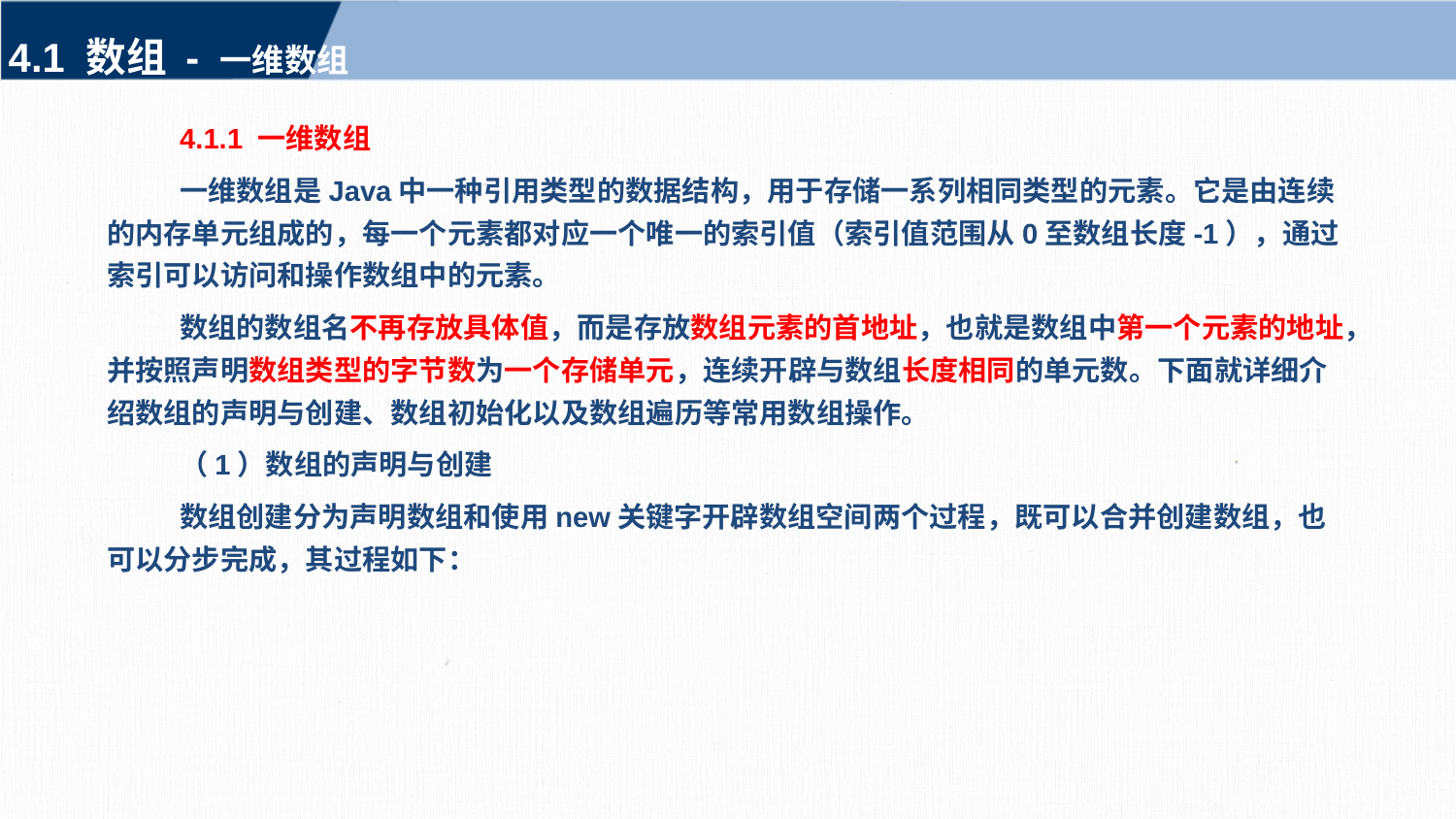

4.1 数组 - 一维数组

4.1.1 一维数组
一维数组是Java中一种引用类型的数据结构，用于存储一系列相同类型的元素。它是由连续的内存单元组成的，每一个元素都对应一个唯一的索引值（索引值范围从0至数组长度-1），通过索引可以访问和操作数组中的元素。
数组的数组名不再存放具体值，而是存放数组元素的首地址，也就是数组中第一个元素的地址，并按照声明数组类型的字节数为一个存储单元，连续开辟与数组长度相同的单元数。下面就详细介绍数组的声明与创建、数组初始化以及数组遍历等常用数组操作。
（1）数组的声明与创建
数组创建分为声明数组和使用new关键字开辟数组空间两个过程，既可以合并创建数组，也可以分步完成，其过程如下：